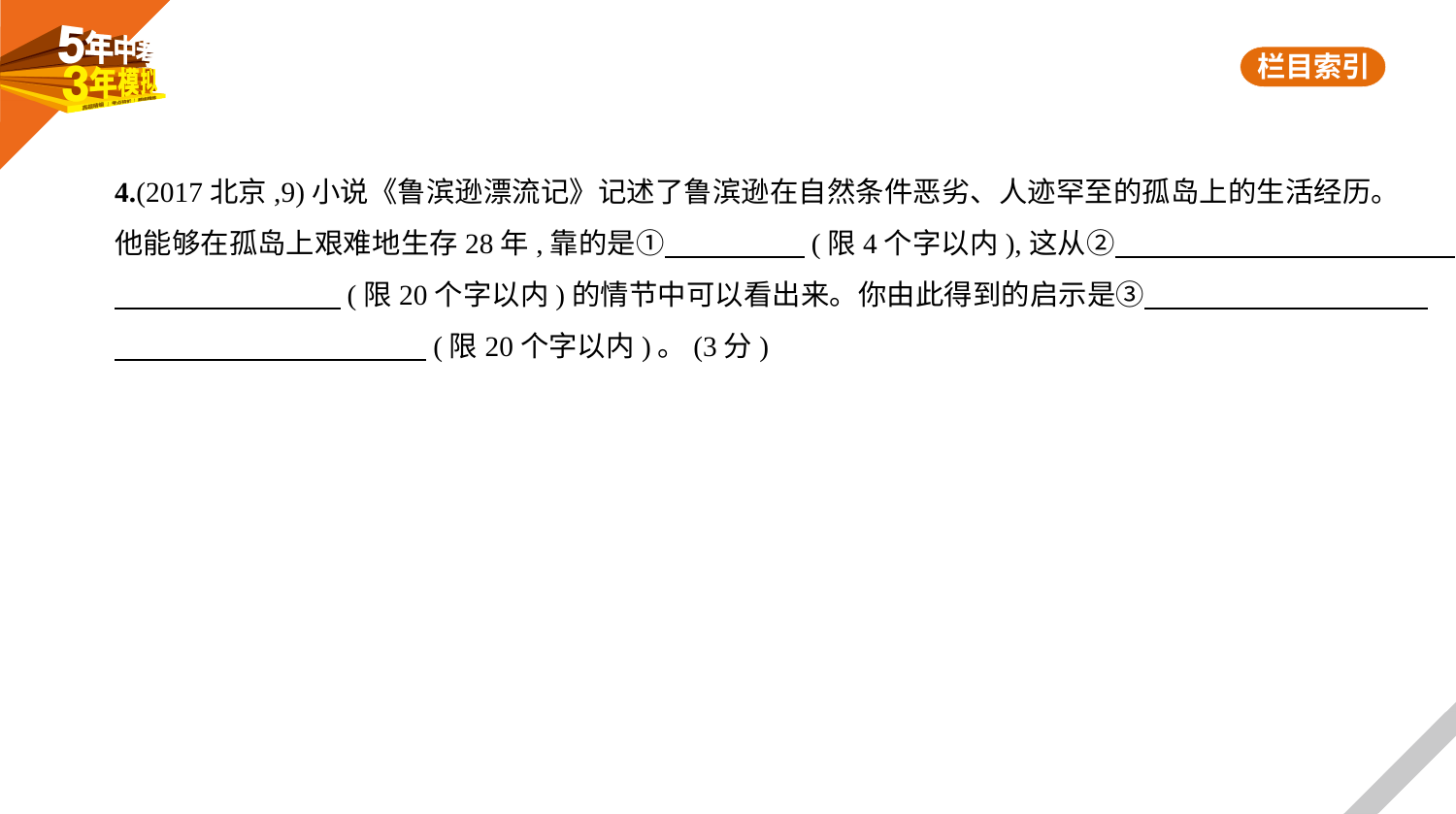

4.(2017北京,9)小说《鲁滨逊漂流记》记述了鲁滨逊在自然条件恶劣、人迹罕至的孤岛上的生活经历。
他能够在孤岛上艰难地生存28年,靠的是①　　　　    (限4个字以内),这从②　　　　　　　　　　　    
　　　　　　　    (限20个字以内)的情节中可以看出来。你由此得到的启示是③　　　　　　　　　    
　　　　　　　　　　    (限20个字以内)。(3分)